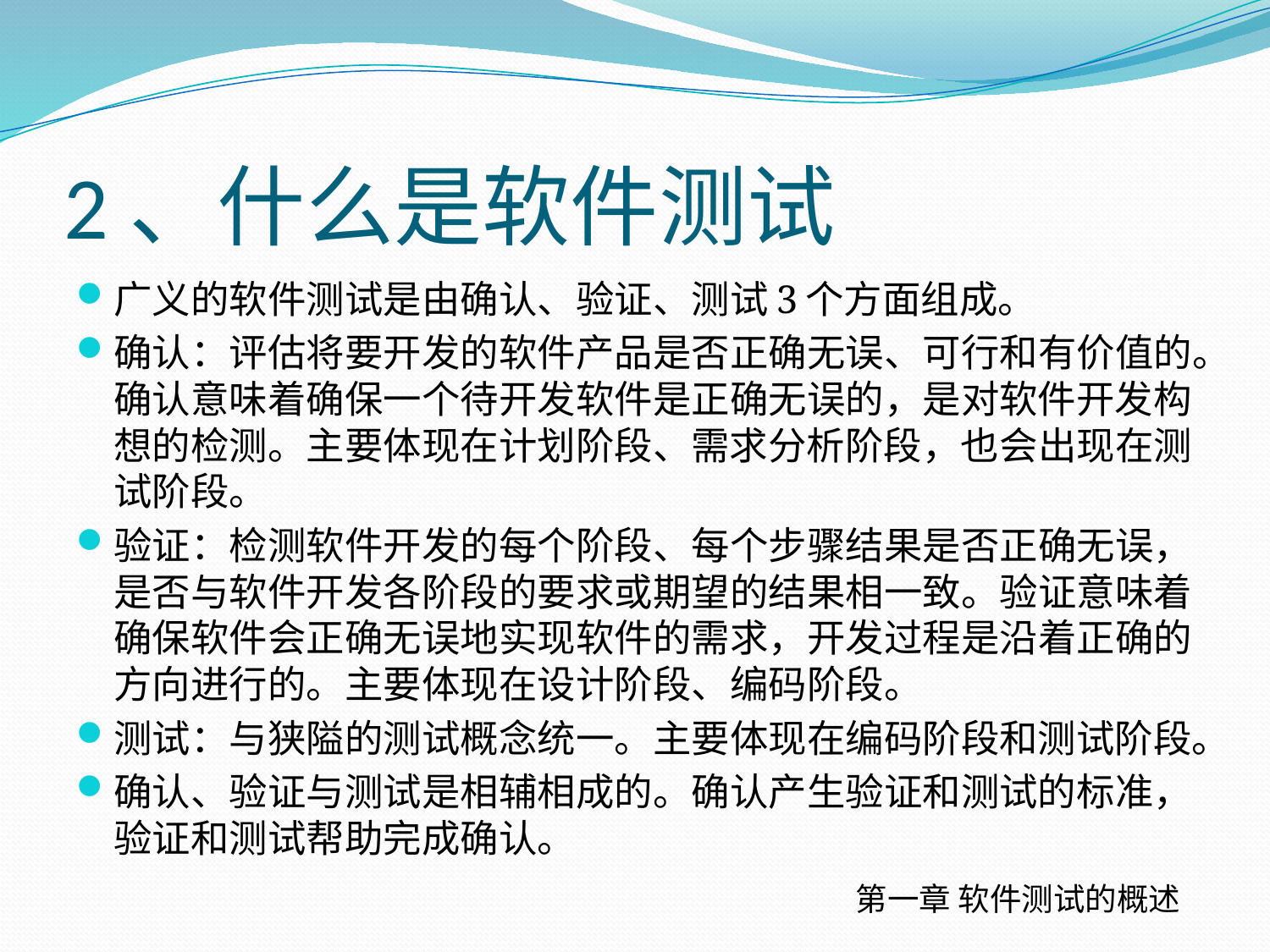

# 2、什么是软件测试
广义的软件测试是由确认、验证、测试3个方面组成。
确认：评估将要开发的软件产品是否正确无误、可行和有价值的。确认意味着确保一个待开发软件是正确无误的，是对软件开发构想的检测。主要体现在计划阶段、需求分析阶段，也会出现在测试阶段。
验证：检测软件开发的每个阶段、每个步骤结果是否正确无误，是否与软件开发各阶段的要求或期望的结果相一致。验证意味着确保软件会正确无误地实现软件的需求，开发过程是沿着正确的方向进行的。主要体现在设计阶段、编码阶段。
测试：与狭隘的测试概念统一。主要体现在编码阶段和测试阶段。
确认、验证与测试是相辅相成的。确认产生验证和测试的标准，验证和测试帮助完成确认。